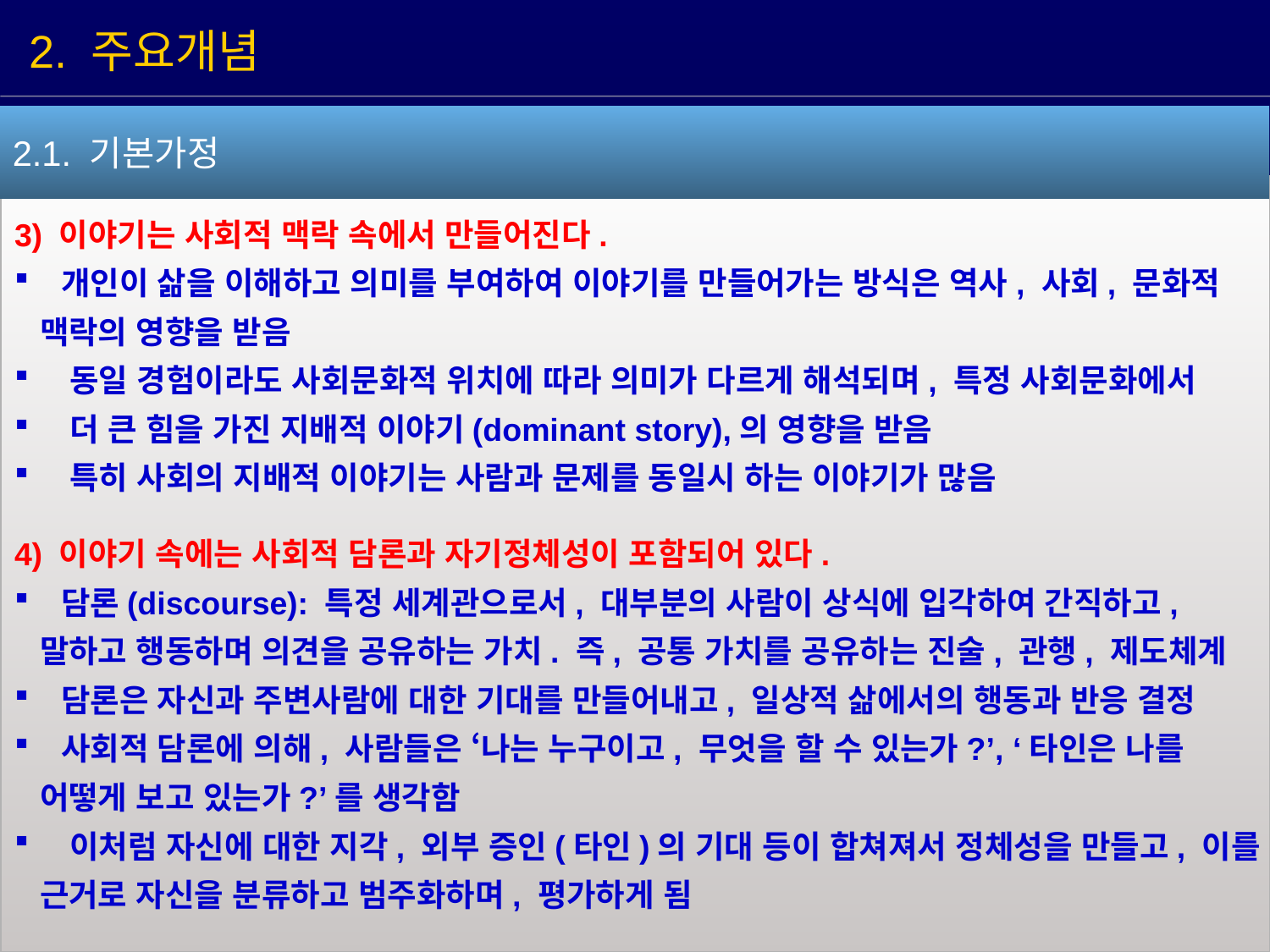

2. 주요개념

2.1. 기본가정
3) 이야기는 사회적 맥락 속에서 만들어진다.
 개인이 삶을 이해하고 의미를 부여하여 이야기를 만들어가는 방식은 역사, 사회, 문화적
  맥락의 영향을 받음
  동일 경험이라도 사회문화적 위치에 따라 의미가 다르게 해석되며, 특정 사회문화에서
  더 큰 힘을 가진 지배적 이야기(dominant story),의 영향을 받음
  특히 사회의 지배적 이야기는 사람과 문제를 동일시 하는 이야기가 많음

4) 이야기 속에는 사회적 담론과 자기정체성이 포함되어 있다.
 담론(discourse): 특정 세계관으로서, 대부분의 사람이 상식에 입각하여 간직하고,
  말하고 행동하며 의견을 공유하는 가치. 즉, 공통 가치를 공유하는 진술, 관행, 제도체계
 담론은 자신과 주변사람에 대한 기대를 만들어내고, 일상적 삶에서의 행동과 반응 결정
 사회적 담론에 의해, 사람들은 ‘나는 누구이고, 무엇을 할 수 있는가?’, ‘타인은 나를
  어떻게 보고 있는가?’를 생각함
  이처럼 자신에 대한 지각, 외부 증인(타인)의 기대 등이 합쳐져서 정체성을 만들고, 이를
  근거로 자신을 분류하고 범주화하며, 평가하게 됨